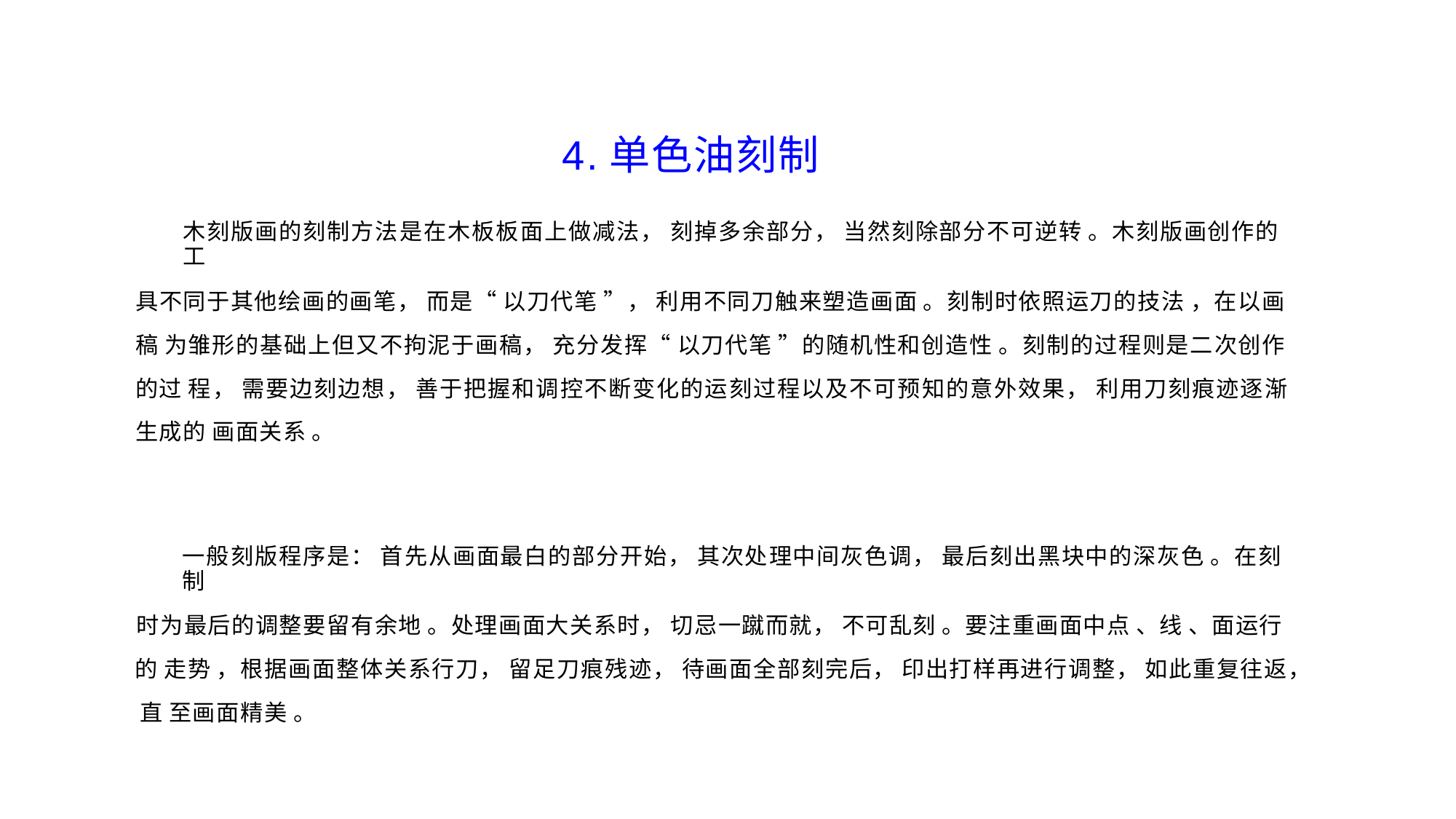

4.单色油刻制

木刻版画的刻制方法是在木板板面上做减法， 刻掉多余部分， 当然刻除部分不可逆转 。木刻版画创作的工
具不同于其他绘画的画笔， 而是“ 以刀代笔 ”， 利用不同刀触来塑造画面 。刻制时依照运刀的技法 ，在以画稿 为雏形的基础上但又不拘泥于画稿， 充分发挥“ 以刀代笔 ”的随机性和创造性 。刻制的过程则是二次创作的过 程， 需要边刻边想， 善于把握和调控不断变化的运刻过程以及不可预知的意外效果， 利用刀刻痕迹逐渐生成的 画面关系 。

一般刻版程序是： 首先从画面最白的部分开始， 其次处理中间灰色调， 最后刻出黑块中的深灰色 。在刻制
时为最后的调整要留有余地 。处理画面大关系时， 切忌一蹴而就， 不可乱刻 。要注重画面中点 、线 、面运行的 走势 ，根据画面整体关系行刀， 留足刀痕残迹， 待画面全部刻完后， 印出打样再进行调整， 如此重复往返， 直 至画面精美 。